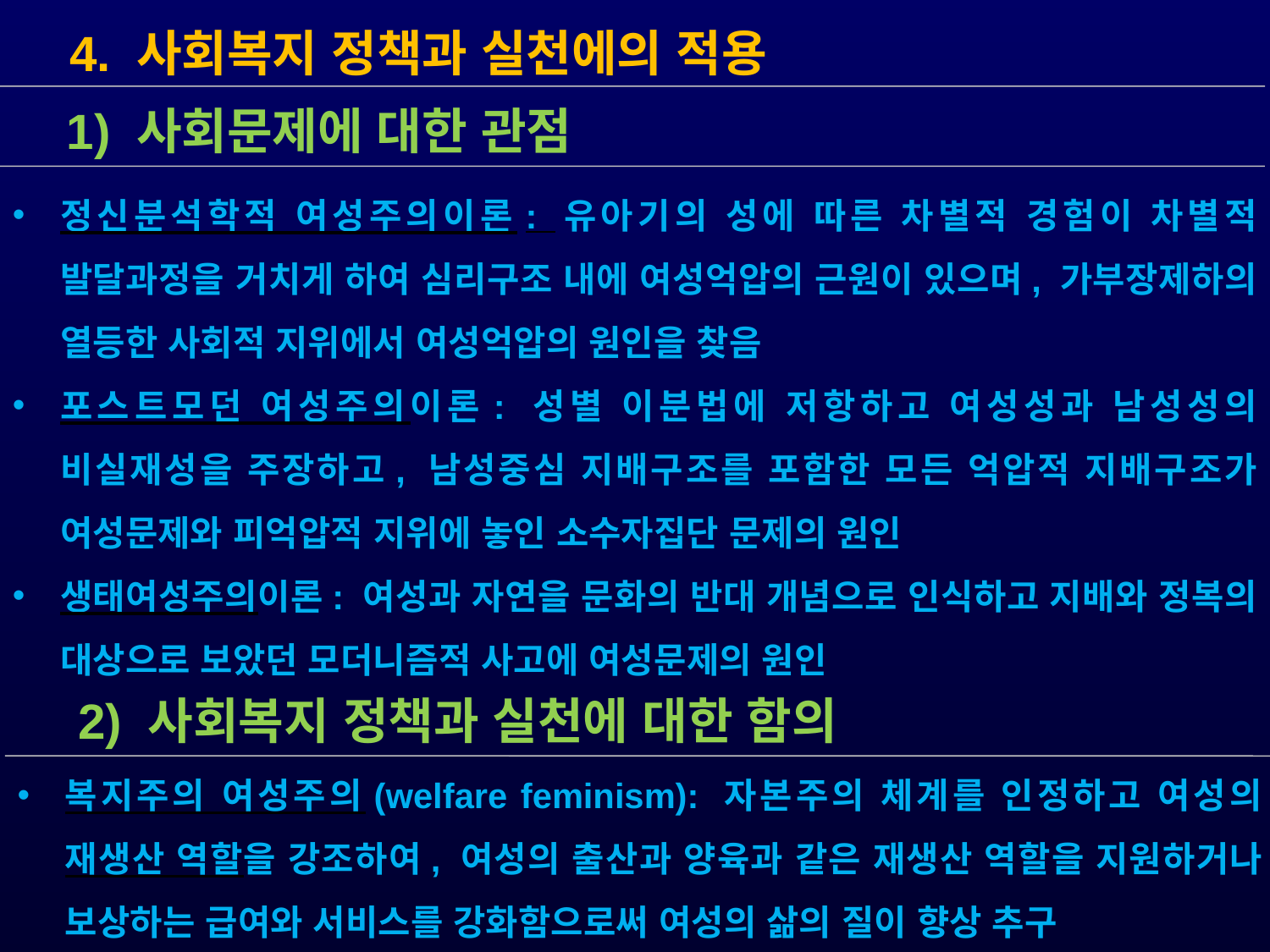

4. 사회복지 정책과 실천에의 적용

정신분석학적 여성주의이론: 유아기의 성에 따른 차별적 경험이 차별적 발달과정을 거치게 하여 심리구조 내에 여성억압의 근원이 있으며, 가부장제하의 열등한 사회적 지위에서 여성억압의 원인을 찾음
포스트모던 여성주의이론: 성별 이분법에 저항하고 여성성과 남성성의 비실재성을 주장하고, 남성중심 지배구조를 포함한 모든 억압적 지배구조가 여성문제와 피억압적 지위에 놓인 소수자집단 문제의 원인
생태여성주의이론: 여성과 자연을 문화의 반대 개념으로 인식하고 지배와 정복의 대상으로 보았던 모더니즘적 사고에 여성문제의 원인
  1) 사회문제에 대한 관점

  2) 사회복지 정책과 실천에 대한 함의
복지주의 여성주의(welfare feminism): 자본주의 체계를 인정하고 여성의 재생산 역할을 강조하여, 여성의 출산과 양육과 같은 재생산 역할을 지원하거나 보상하는 급여와 서비스를 강화함으로써 여성의 삶의 질이 향상 추구